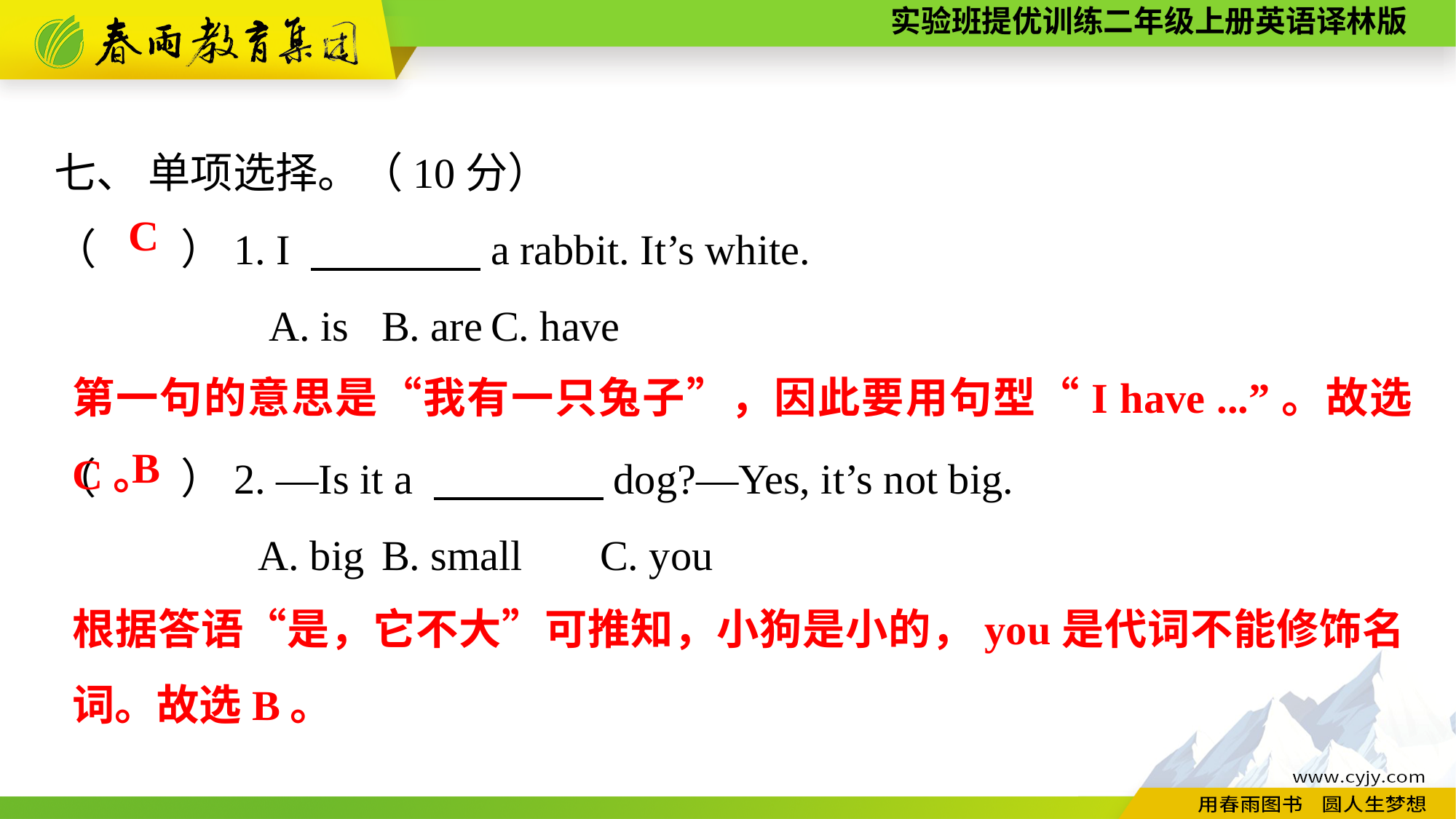

七、 单项选择。（10分）
（　　）1. I 　　　　a rabbit. It’s white.
A. is	B. are	C. have

（　　）2. —Is it a 　　　　dog?—Yes, it’s not big.
A. big	B. small	C. you
C
第一句的意思是“我有一只兔子”，因此要用句型“I have ...”。故选C。
B
根据答语“是，它不大”可推知，小狗是小的，you是代词不能修饰名词。故选B。